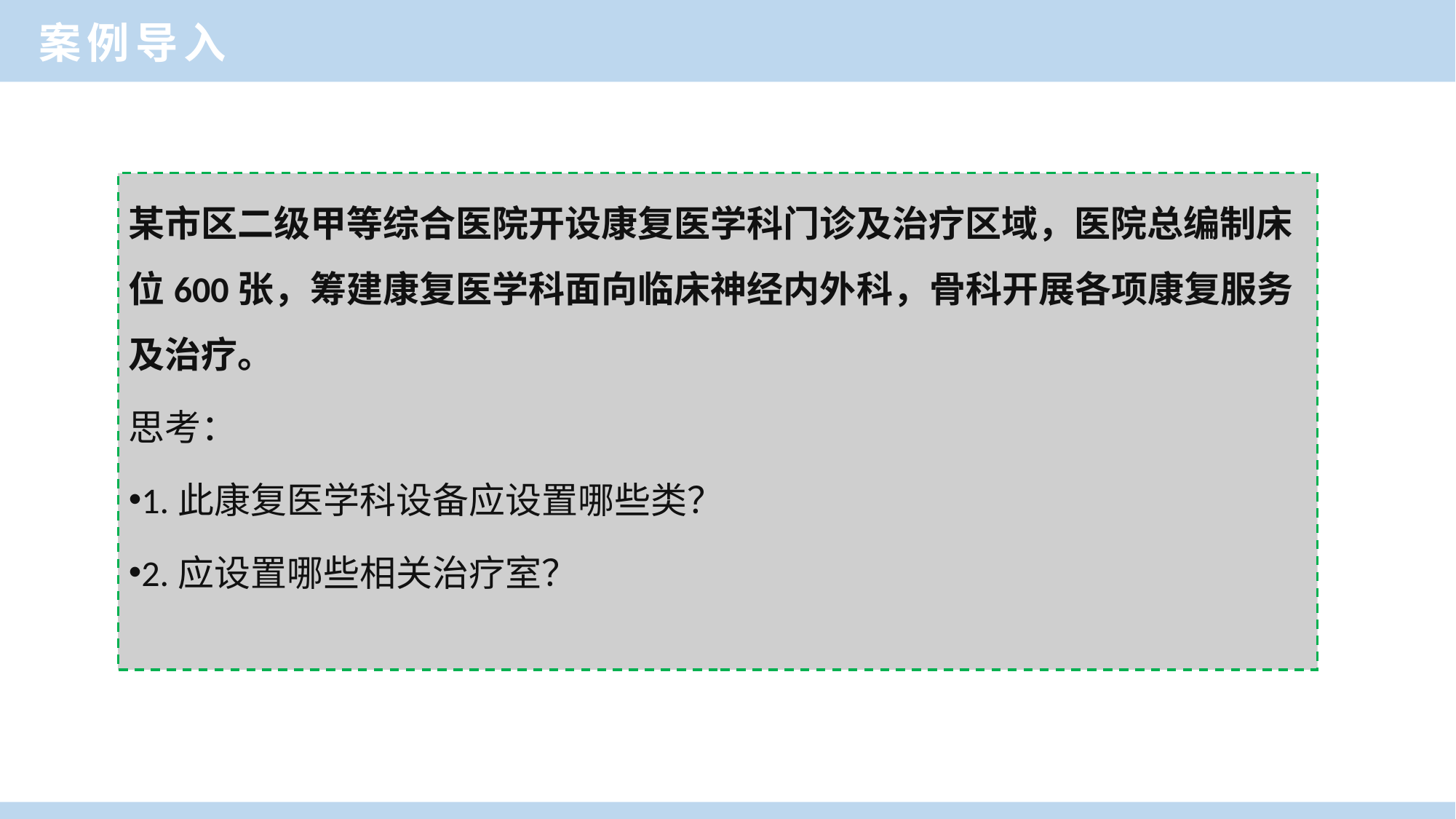

案例导入
某市区二级甲等综合医院开设康复医学科门诊及治疗区域，医院总编制床位600张，筹建康复医学科面向临床神经内外科，骨科开展各项康复服务及治疗。
思考：
1.此康复医学科设备应设置哪些类？
2.应设置哪些相关治疗室？
一、康复医学科功能与作用